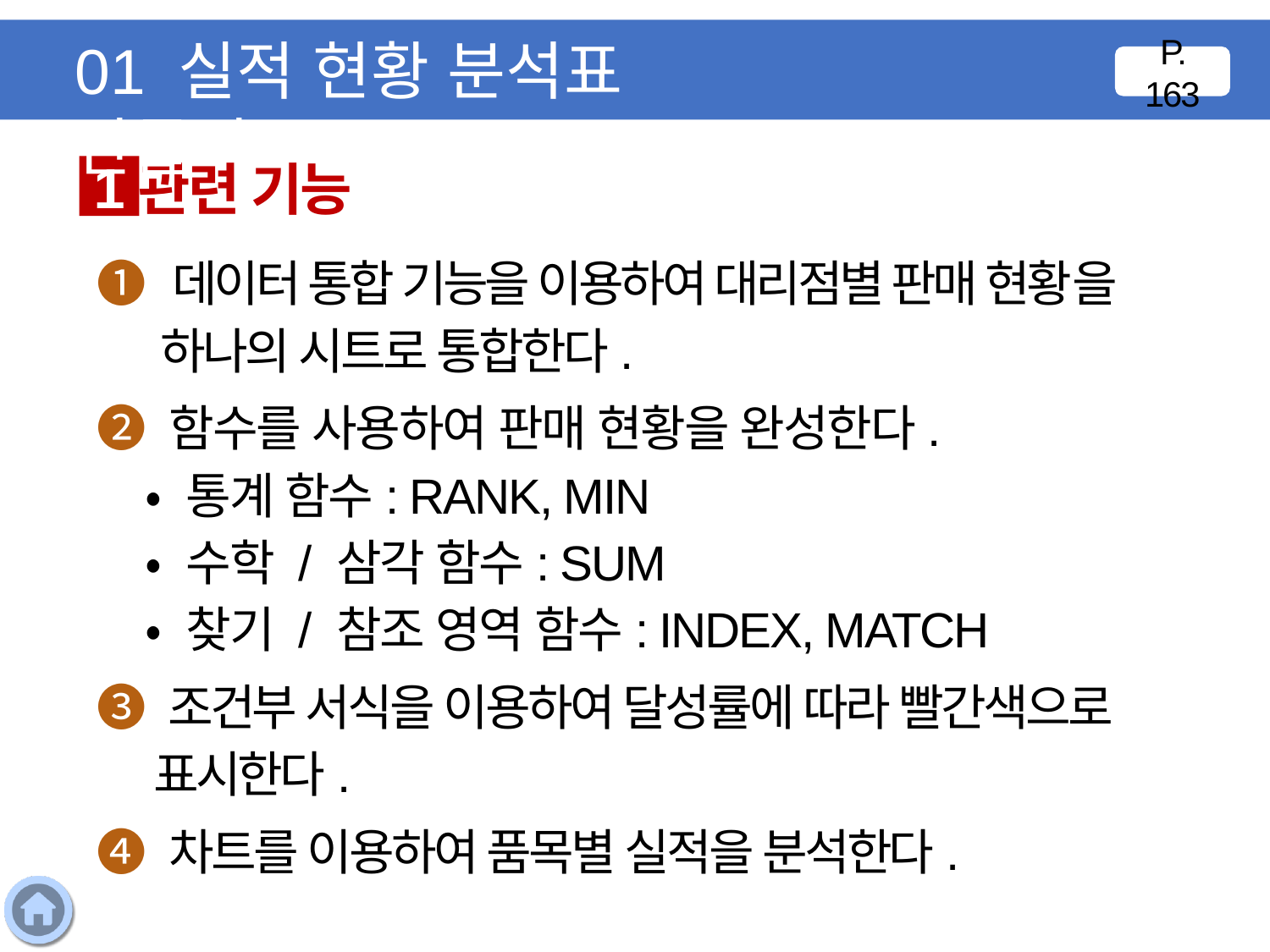

01 실적 현황 분석표 만들기
P. 163
관련 기능
1
❶ 데이터 통합 기능을 이용하여 대리점별 판매 현황을 하나의 시트로 통합한다.
❷ 함수를 사용하여 판매 현황을 완성한다.
    • 통계 함수: RANK, MIN
    • 수학 / 삼각 함수: SUM
    • 찾기 / 참조 영역 함수: INDEX, MATCH
❸ 조건부 서식을 이용하여 달성률에 따라 빨간색으로 표시한다.
❹ 차트를 이용하여 품목별 실적을 분석한다.